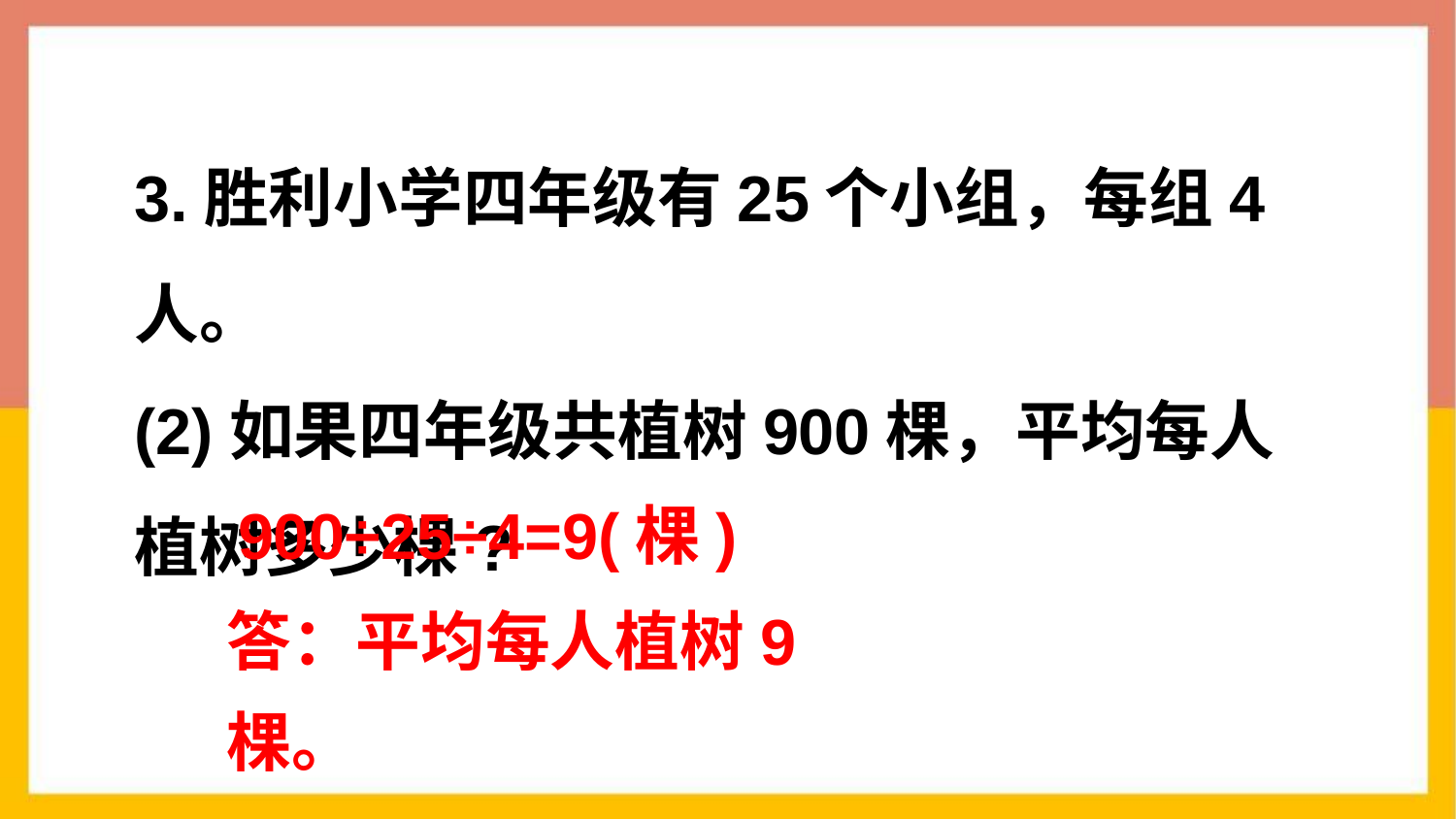

3.胜利小学四年级有25个小组，每组4人。
(2)如果四年级共植树900棵，平均每人植树多少棵?
900÷25÷4=9(棵)
答：平均每人植树9棵。